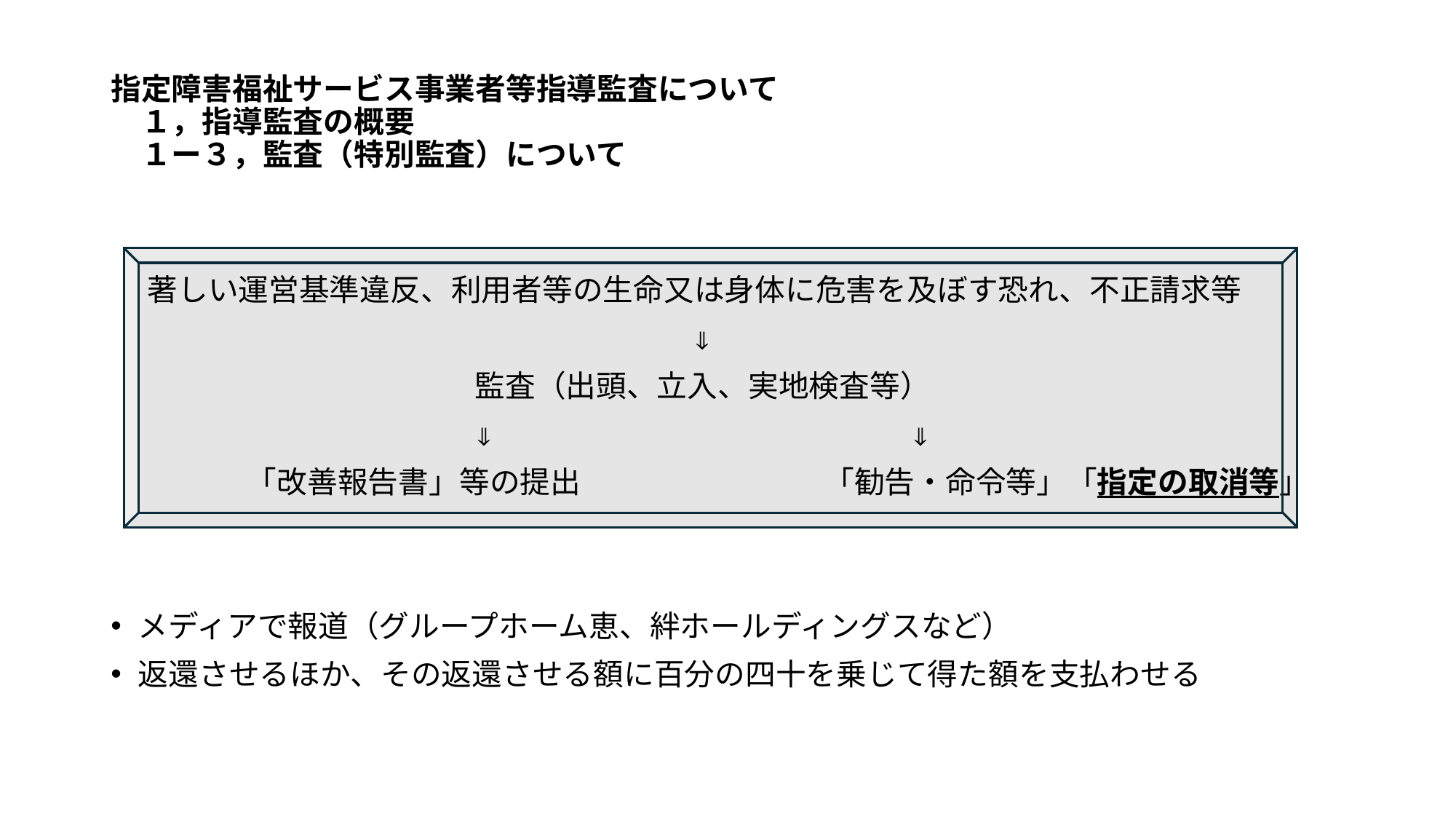

# 指定障害福祉サービス事業者等指導監査について 　１，指導監査の概要 　１ー３，監査（特別監査）について

著しい運営基準違反、利用者等の生命又は身体に危害を及ぼす恐れ、不正請求等
					⇓
			監査（出頭、立入、実地検査等）
			⇓				⇓
	「改善報告書」等の提出　　　　　　　　「勧告・命令等」「指定の取消等」

メディアで報道（グループホーム恵、絆ホールディングスなど）
返還させるほか、その返還させる額に百分の四十を乗じて得た額を支払わせる